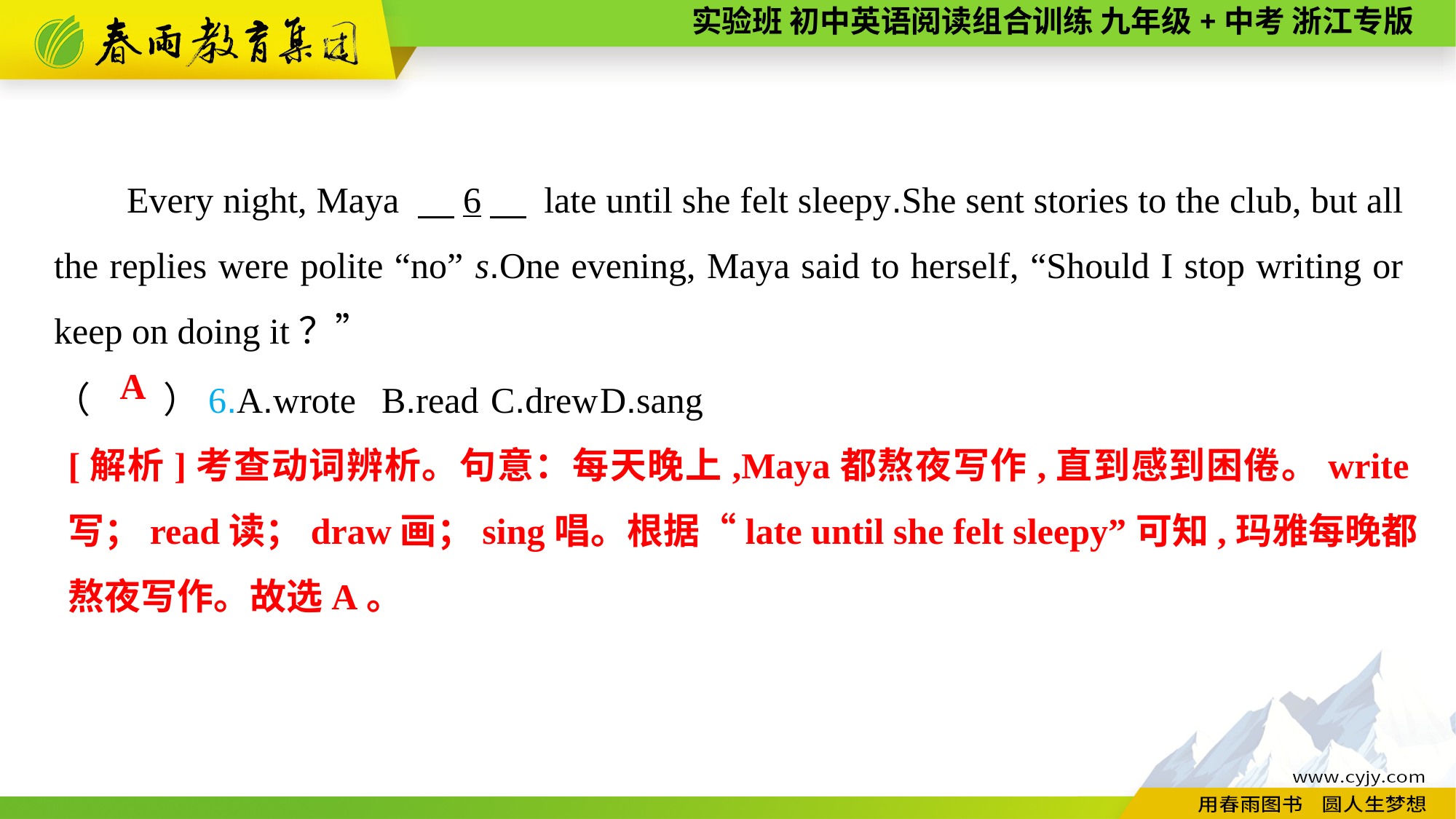

Every night, Maya 　6　 late until she felt sleepy.She sent stories to the club, but all the replies were polite “no” s.One evening, Maya said to herself, “Should I stop writing or keep on doing it？”
（　　）6.A.wrote	B.read	C.drew	D.sang
A
[解析]考查动词辨析。句意：每天晚上,Maya都熬夜写作,直到感到困倦。write写；read读；draw画；sing唱。根据“late until she felt sleepy”可知,玛雅每晚都熬夜写作。故选A。